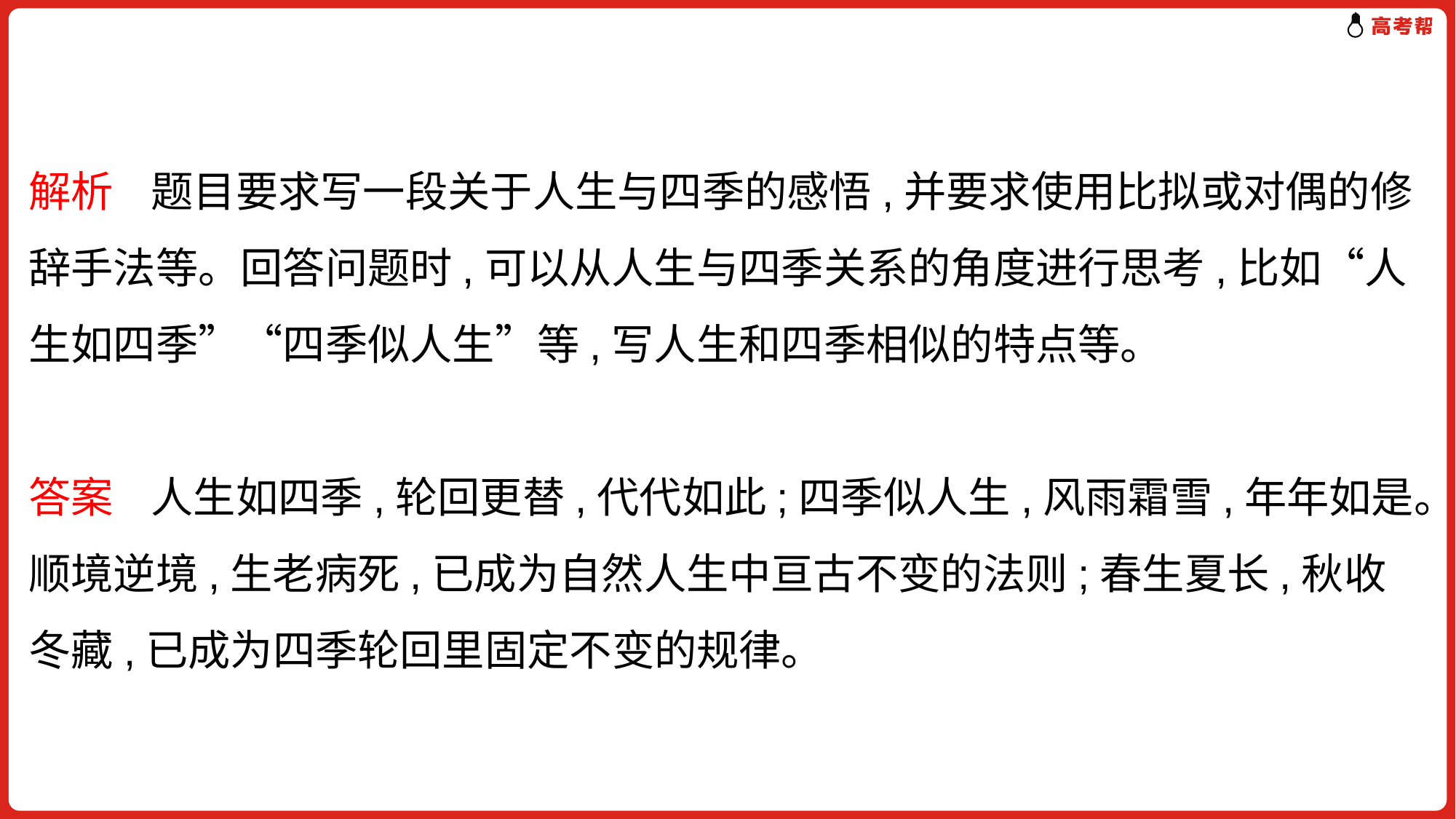

解析    题目要求写一段关于人生与四季的感悟,并要求使用比拟或对偶的修辞手法等。回答问题时,可以从人生与四季关系的角度进行思考,比如“人生如四季”“四季似人生”等,写人生和四季相似的特点等。

答案    人生如四季,轮回更替,代代如此;四季似人生,风雨霜雪,年年如是。顺境逆境,生老病死,已成为自然人生中亘古不变的法则;春生夏长,秋收冬藏,已成为四季轮回里固定不变的规律。